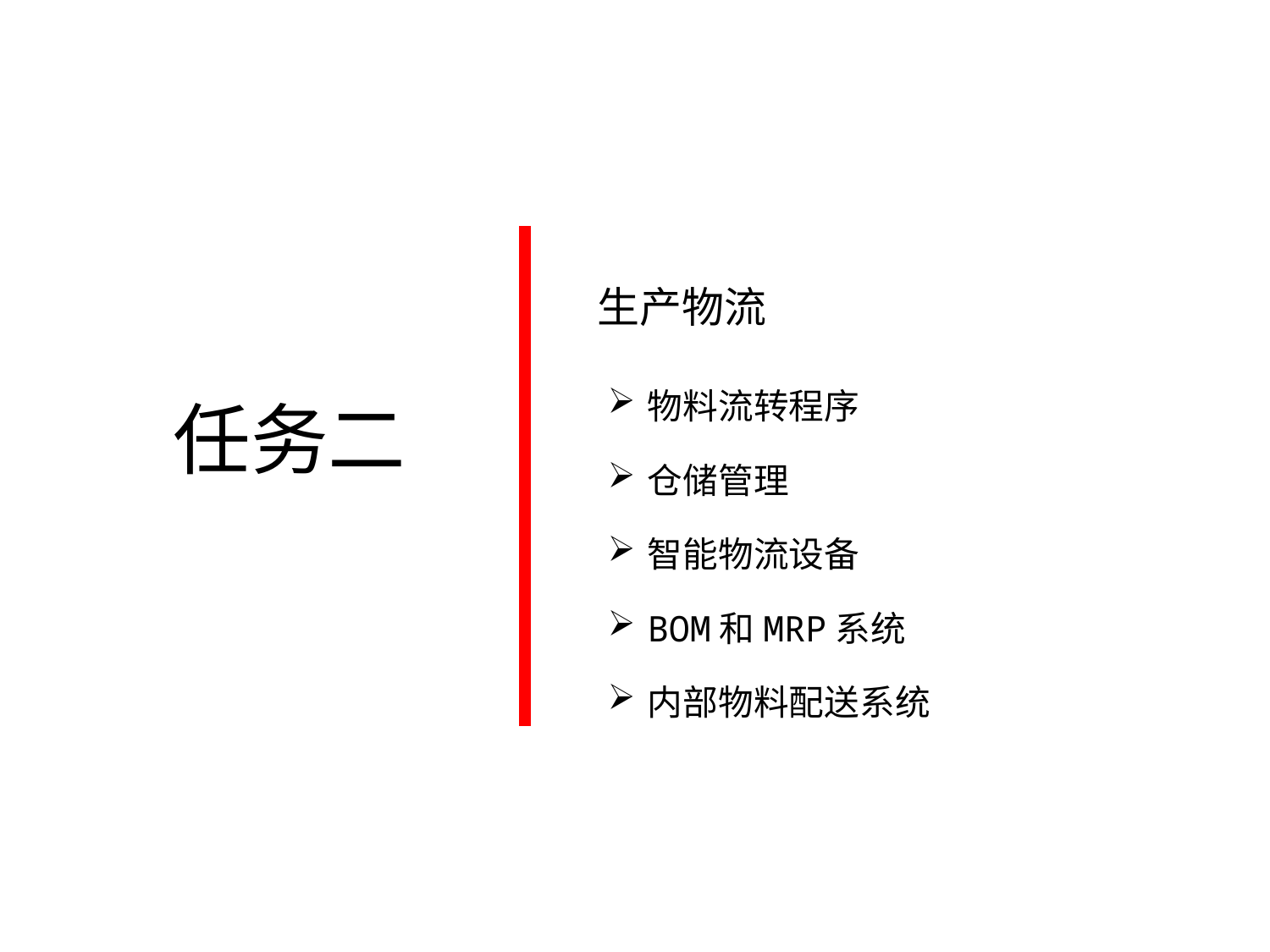

生产物流
物料流转程序
仓储管理
智能物流设备
BOM和MRP系统
内部物料配送系统

任务二